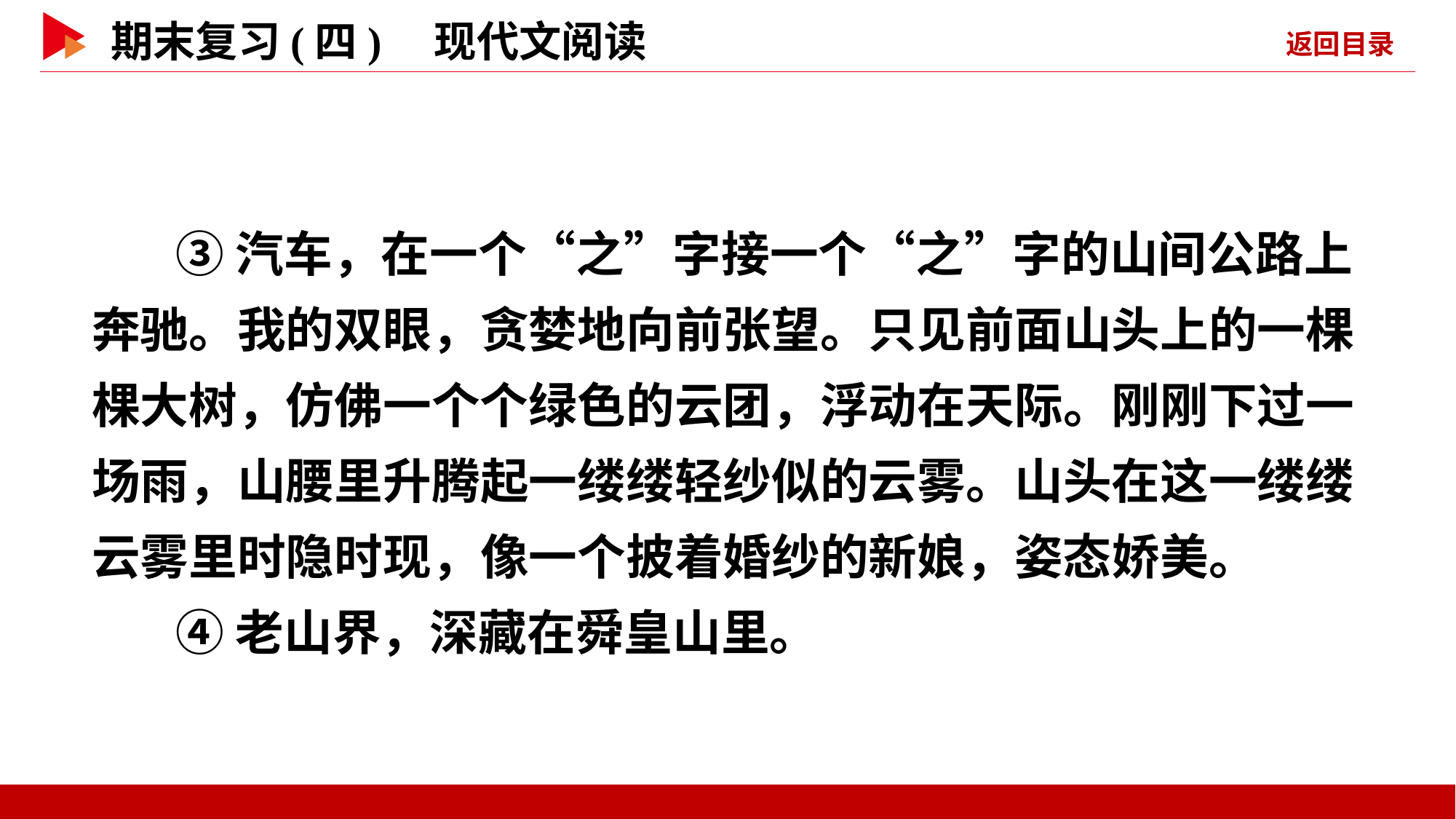

③汽车，在一个“之”字接一个“之”字的山间公路上奔驰。我的双眼，贪婪地向前张望。只见前面山头上的一棵棵大树，仿佛一个个绿色的云团，浮动在天际。刚刚下过一场雨，山腰里升腾起一缕缕轻纱似的云雾。山头在这一缕缕云雾里时隐时现，像一个披着婚纱的新娘，姿态娇美。
④老山界，深藏在舜皇山里。